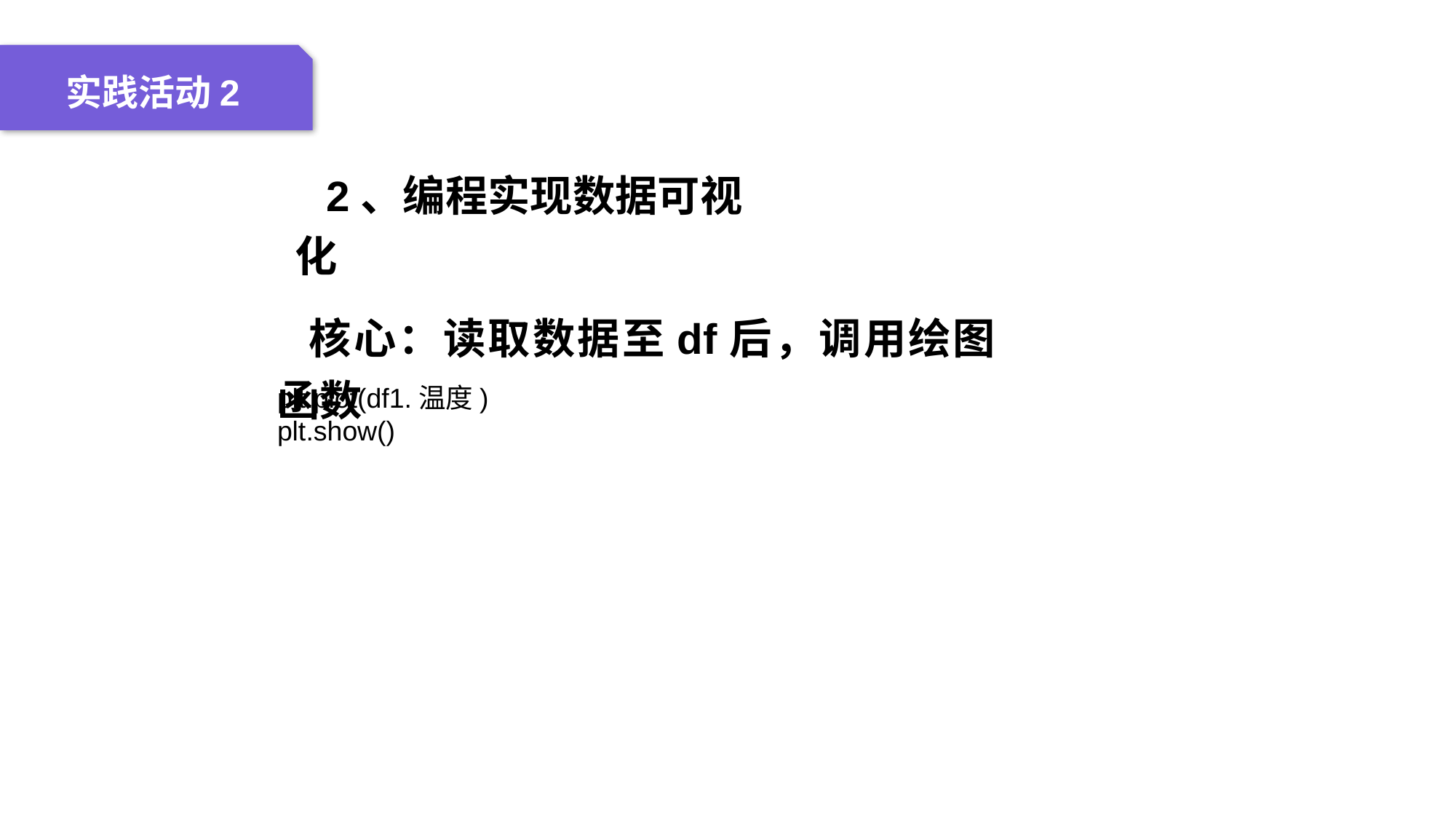

04 名词解释
01 准备过程
02 整体结构
03 重点说明
实践活动2
2、编程实现数据可视化
核心：读取数据至df后，调用绘图函数

plt.plot(df1.温度)
plt.show()